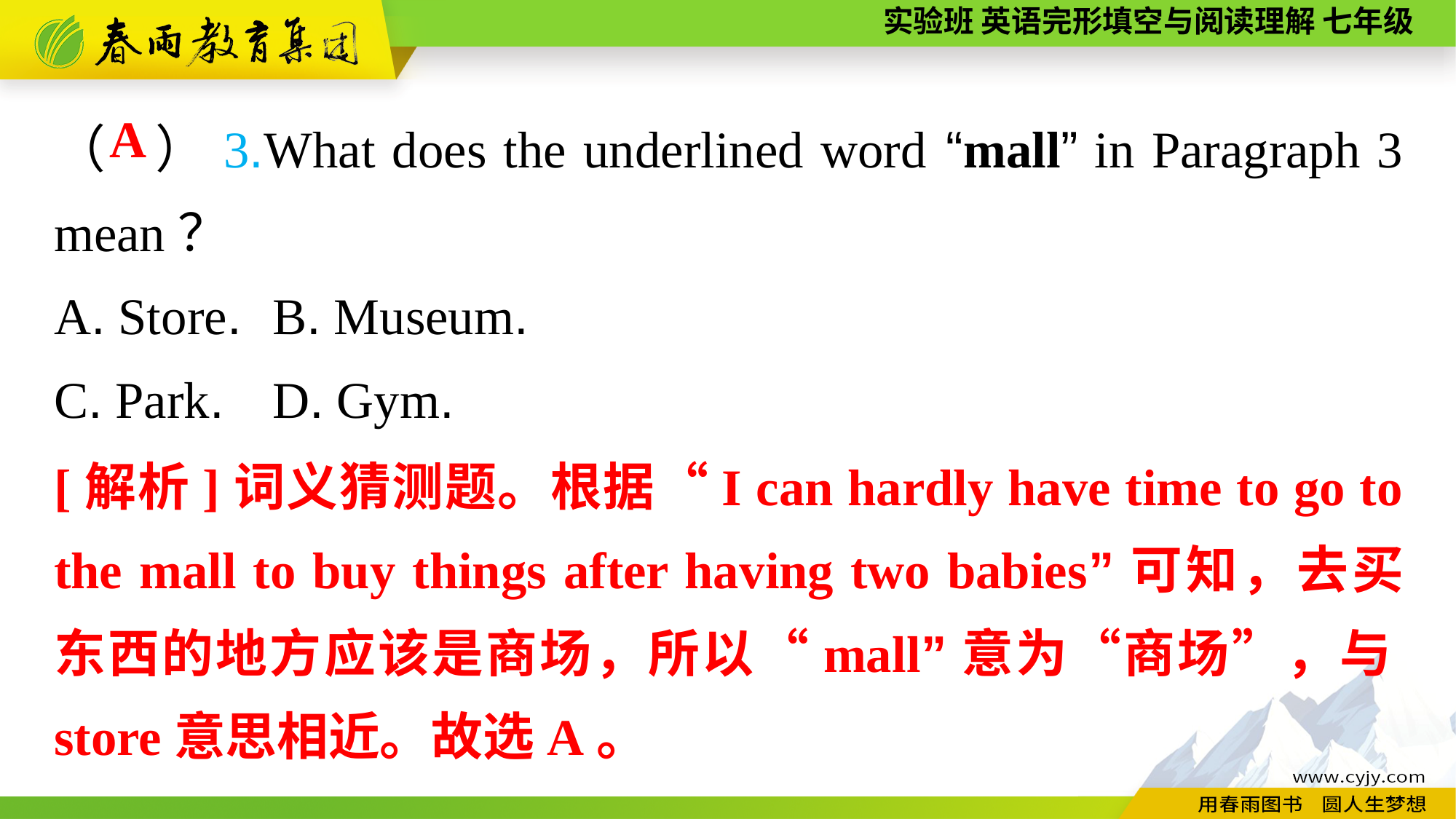

（   ）3.What does the underlined word “mall” in Paragraph 3 mean？
A. Store.	B. Museum.
C. Park.	D. Gym.
A
[解析]词义猜测题。根据“I can hardly have time to go to the mall to buy things after having two babies”可知，去买东西的地方应该是商场，所以“mall”意为“商场”，与store意思相近。故选A。